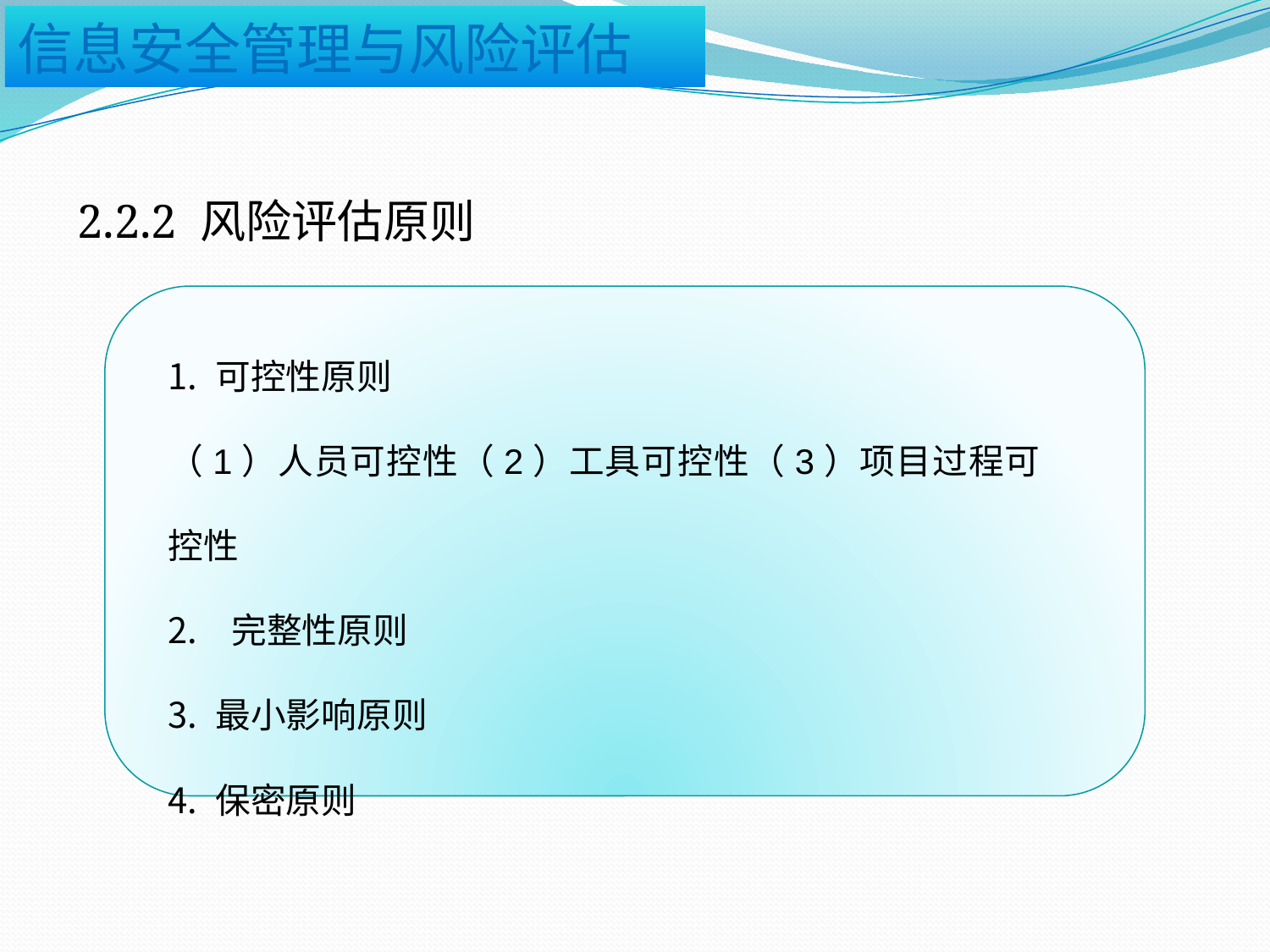

2.2.2 风险评估原则

可控性原则
（1）人员可控性（2）工具可控性（3）项目过程可控性
完整性原则
最小影响原则
保密原则